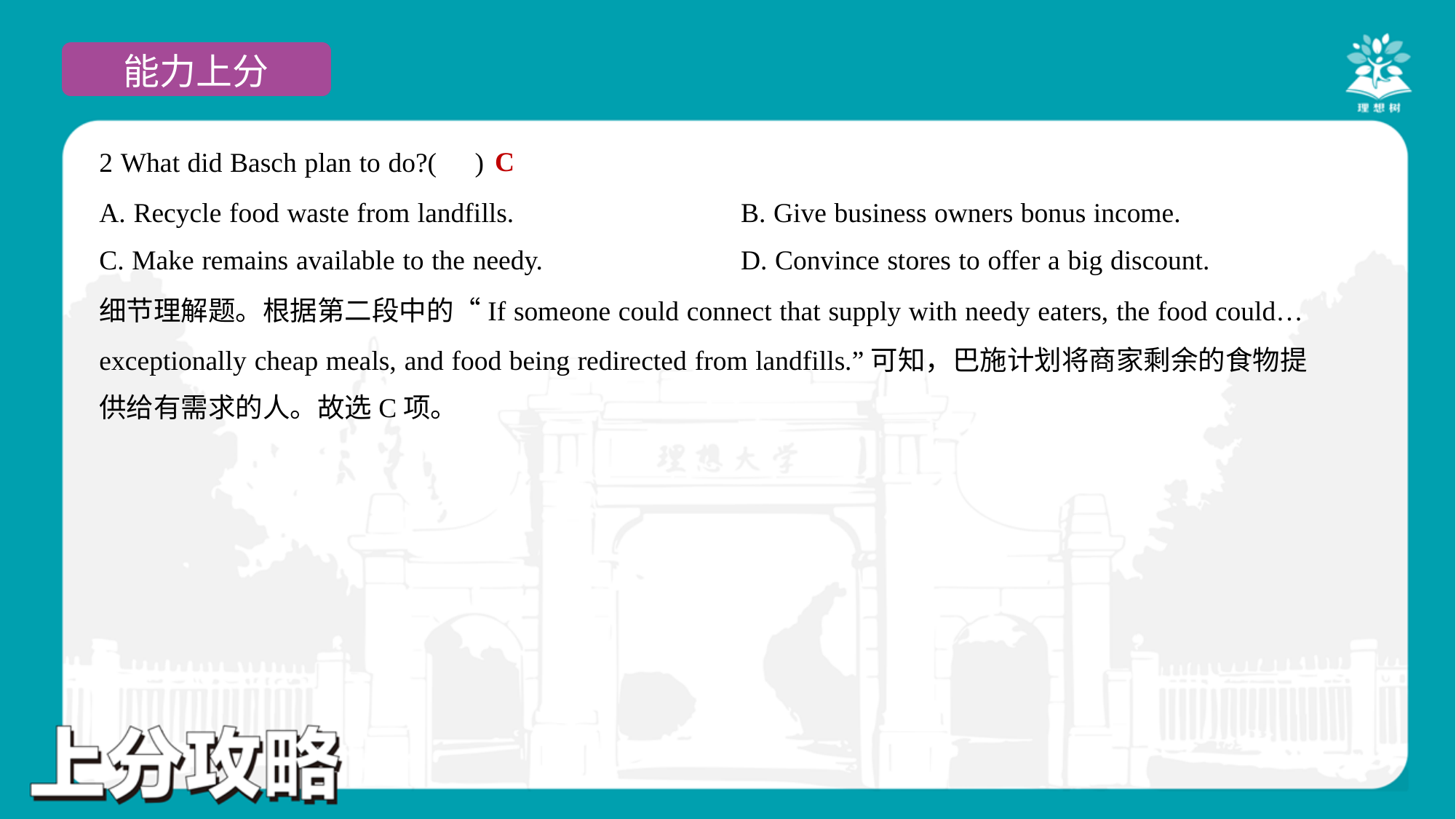

C
2 What did Basch plan to do?(     )
A. Recycle food waste from landfills.	B. Give business owners bonus income.
C. Make remains available to the needy.	D. Convince stores to offer a big discount.
细节理解题。根据第二段中的“If someone could connect that supply with needy eaters, the food could…
exceptionally cheap meals, and food being redirected from landfills.”可知，巴施计划将商家剩余的食物提
供给有需求的人。故选C项。